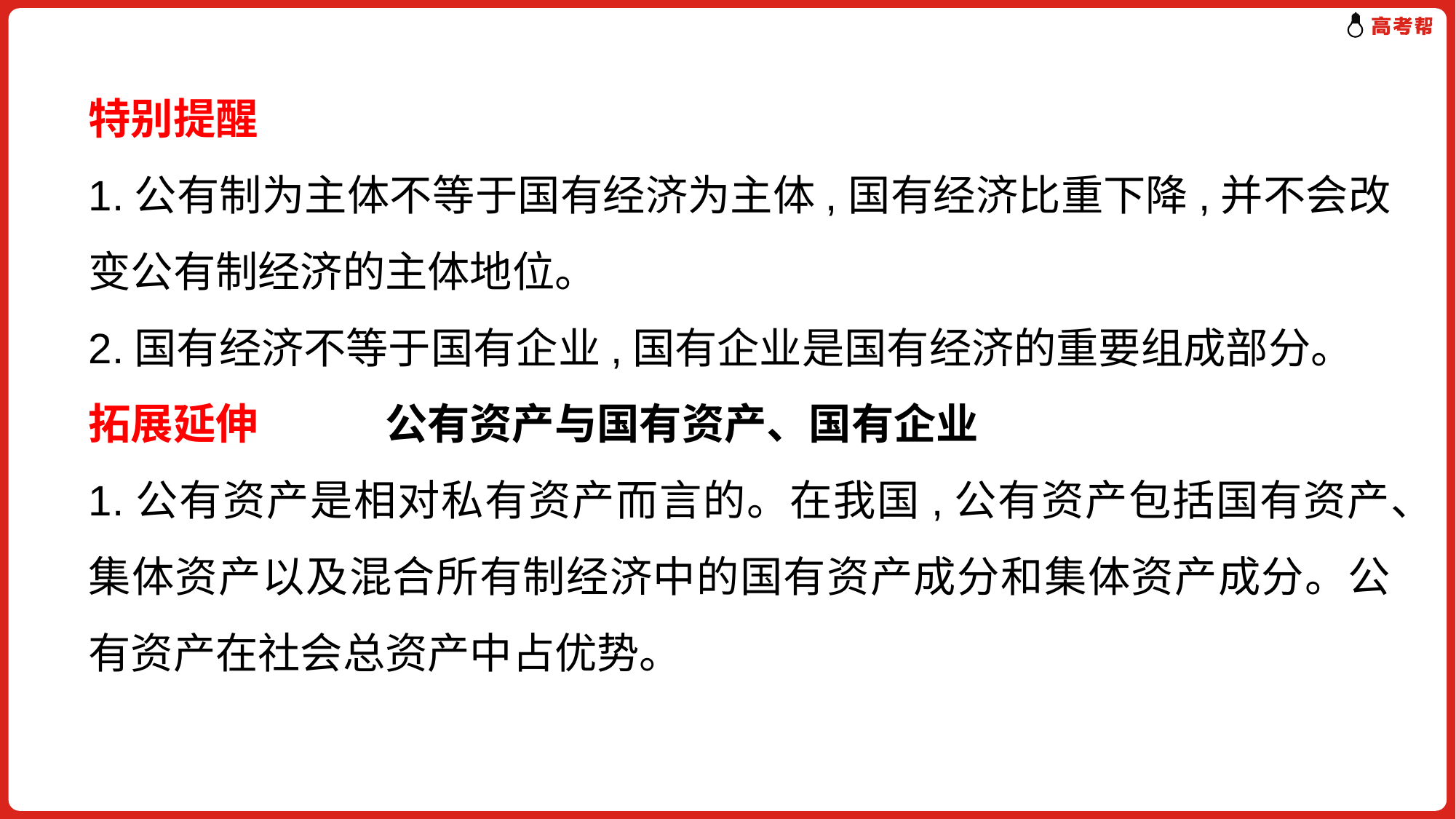

特别提醒
1.公有制为主体不等于国有经济为主体,国有经济比重下降,并不会改变公有制经济的主体地位。
2.国有经济不等于国有企业,国有企业是国有经济的重要组成部分。
拓展延伸　　　公有资产与国有资产、国有企业
1.公有资产是相对私有资产而言的。在我国,公有资产包括国有资产、集体资产以及混合所有制经济中的国有资产成分和集体资产成分。公有资产在社会总资产中占优势。